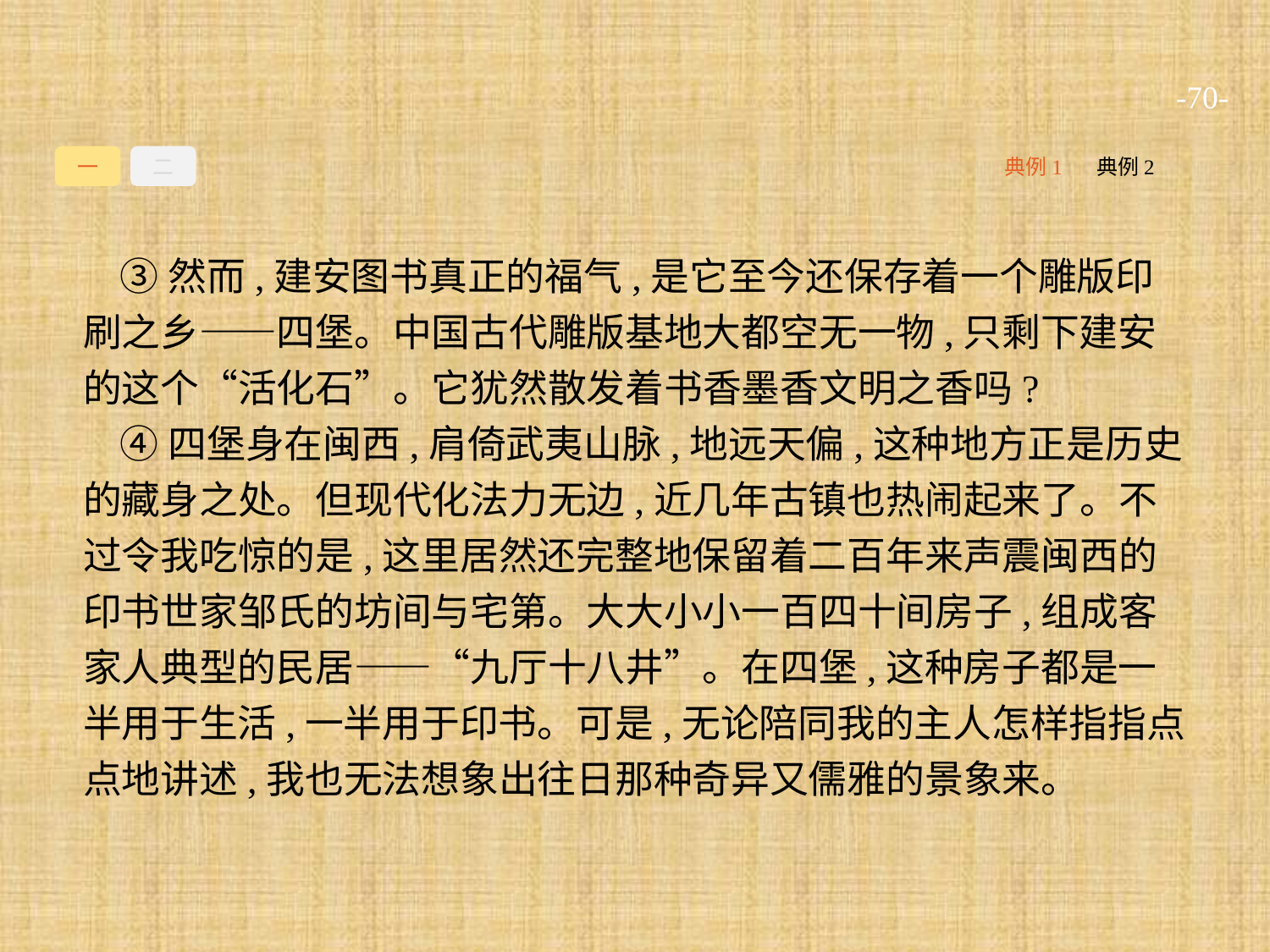

-70-
一
二
典例1
典例2
③然而,建安图书真正的福气,是它至今还保存着一个雕版印刷之乡——四堡。中国古代雕版基地大都空无一物,只剩下建安的这个“活化石”。它犹然散发着书香墨香文明之香吗?
④四堡身在闽西,肩倚武夷山脉,地远天偏,这种地方正是历史的藏身之处。但现代化法力无边,近几年古镇也热闹起来了。不过令我吃惊的是,这里居然还完整地保留着二百年来声震闽西的印书世家邹氏的坊间与宅第。大大小小一百四十间房子,组成客家人典型的民居——“九厅十八井”。在四堡,这种房子都是一半用于生活,一半用于印书。可是,无论陪同我的主人怎样指指点点地讲述,我也无法想象出往日那种奇异又儒雅的景象来。